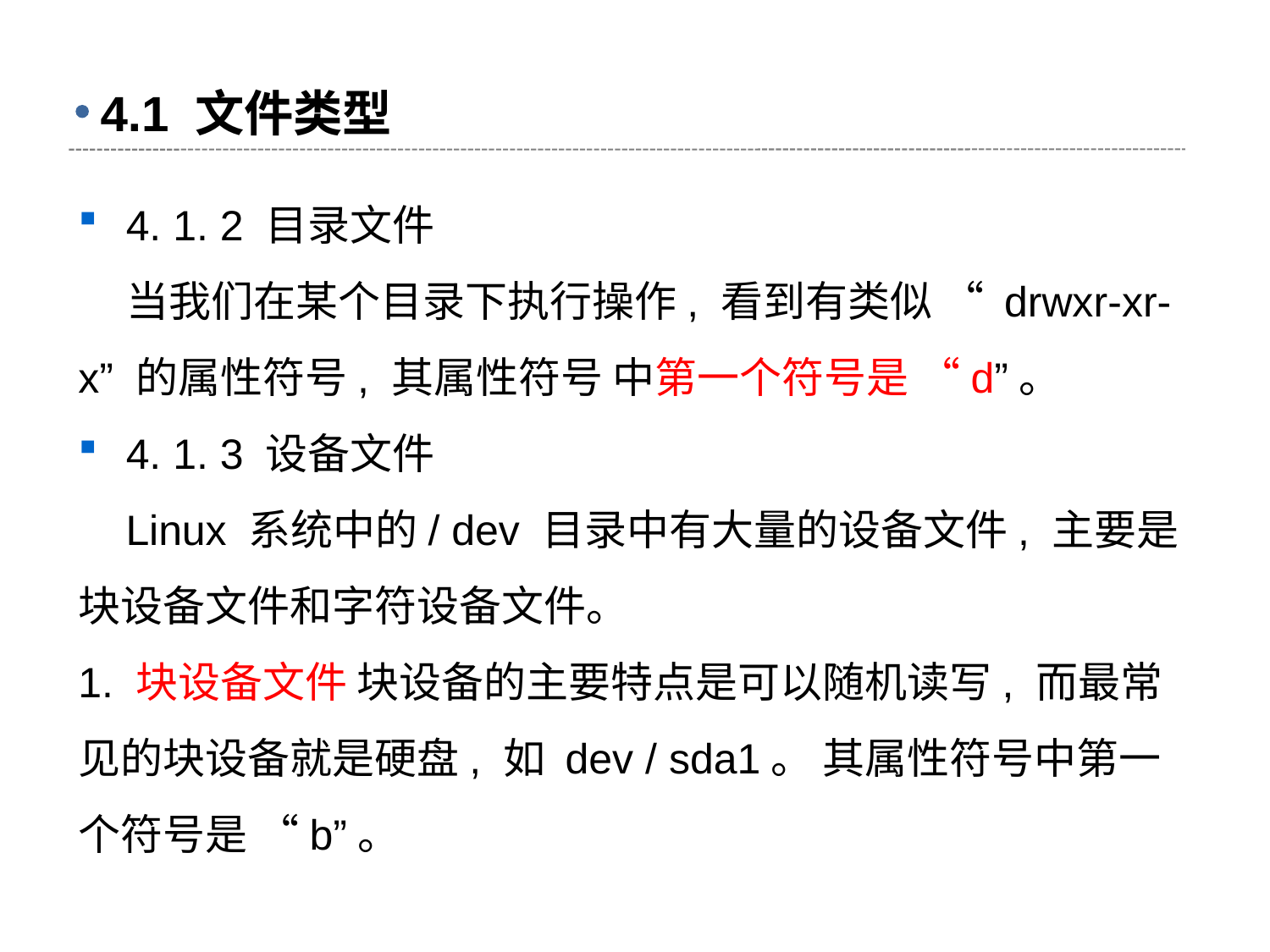

# 4.1 文件类型
4. 1. 2 目录文件
    当我们在某个目录下执行操作, 看到有类似 “ drwxr-xr-x” 的属性符号, 其属性符号 中第一个符号是 “d”。
4. 1. 3 设备文件
    Linux 系统中的/ dev 目录中有大量的设备文件, 主要是块设备文件和字符设备文件。
1. 块设备文件 块设备的主要特点是可以随机读写, 而最常见的块设备就是硬盘, 如 dev / sda1。 其属性符号中第一 个符号是 “b”。